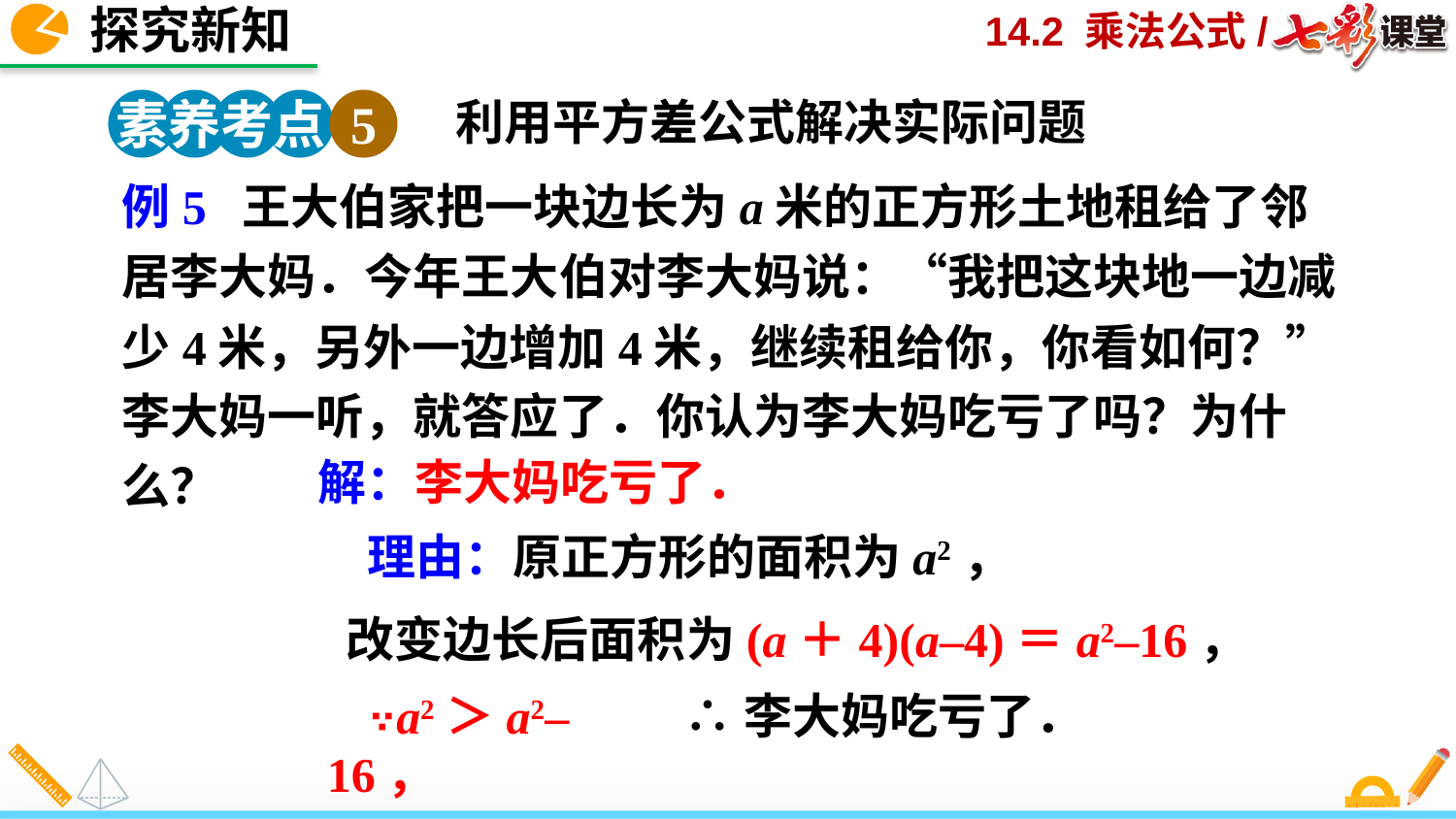

探究新知

素养考点 5

利用平方差公式解决实际问题
例5  王大伯家把一块边长为a米的正方形土地租给了邻居李大妈．今年王大伯对李大妈说：“我把这块地一边减少4米，另外一边增加4米，继续租给你，你看如何？”李大妈一听，就答应了．你认为李大妈吃亏了吗？为什么？
解：李大妈吃亏了．
理由：原正方形的面积为a2，
改变边长后面积为(a＋4)(a–4)＝a2–16，
∵a2＞a2–16，
∴李大妈吃亏了．